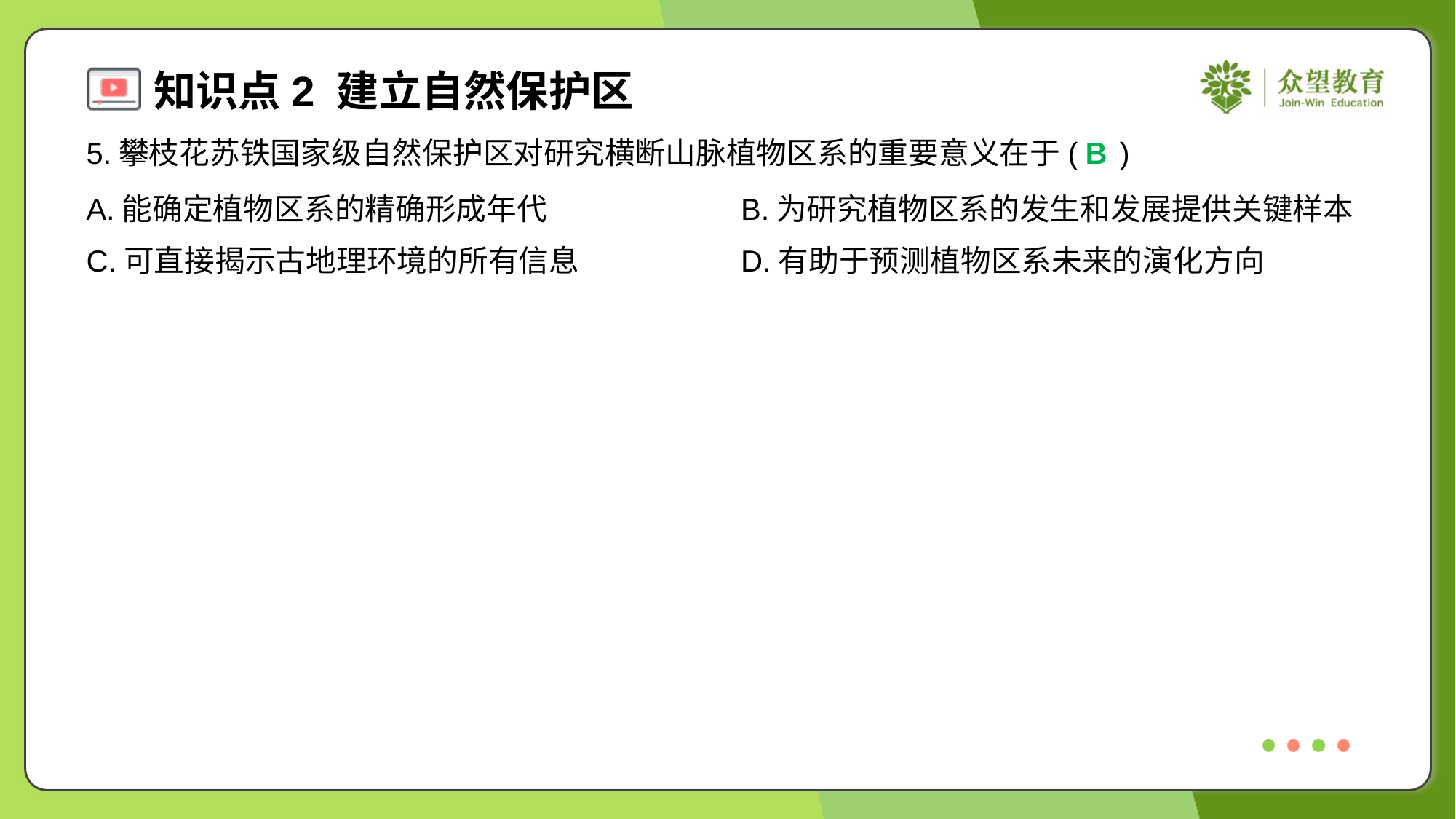

5.攀枝花苏铁国家级自然保护区对研究横断山脉植物区系的重要意义在于(     )
B
A.能确定植物区系的精确形成年代	B.为研究植物区系的发生和发展提供关键样本
C.可直接揭示古地理环境的所有信息	D.有助于预测植物区系未来的演化方向